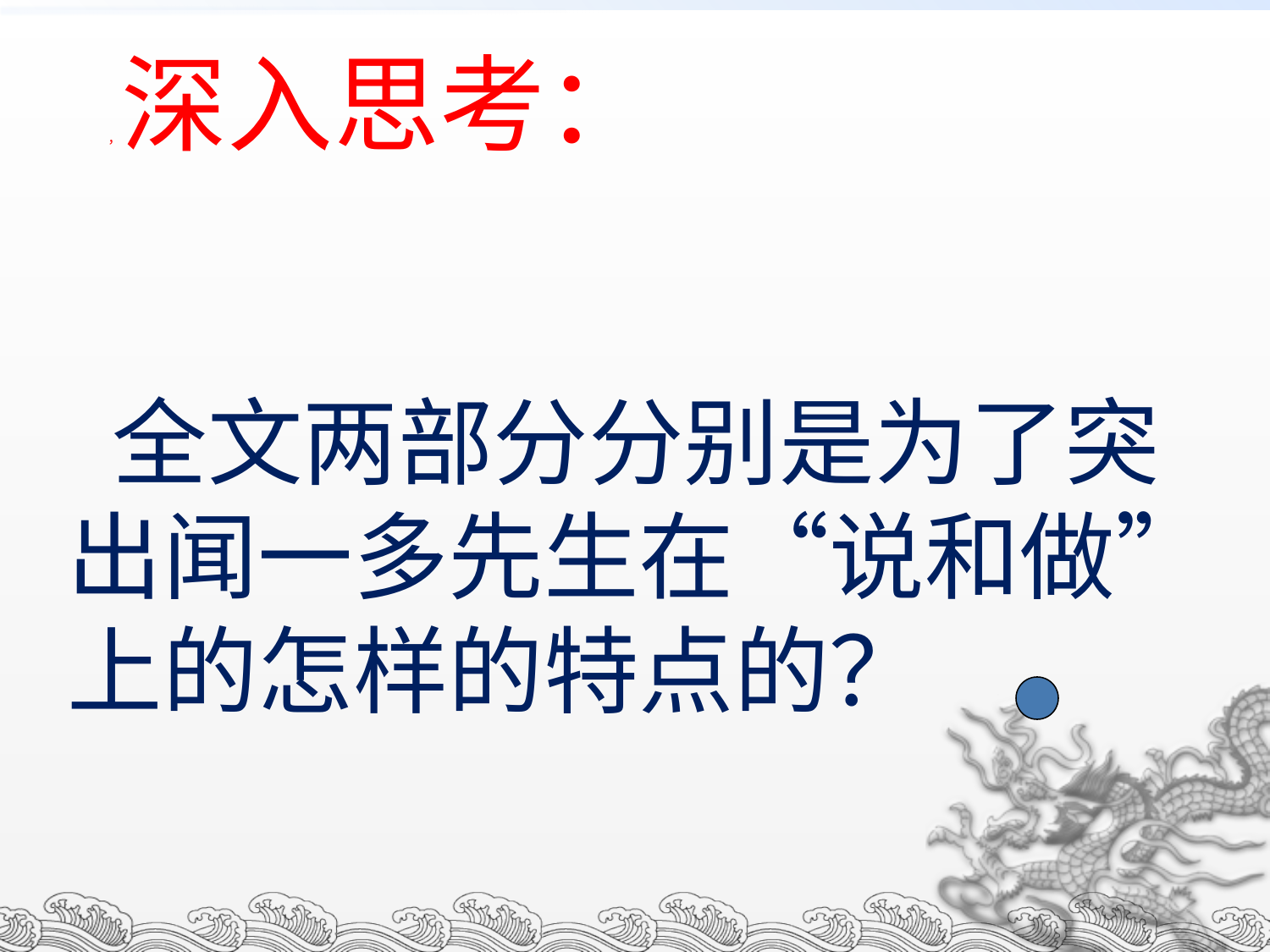

，深入思考：
   全文两部分分别是为了突出闻一多先生在“说和做”上的怎样的特点的？